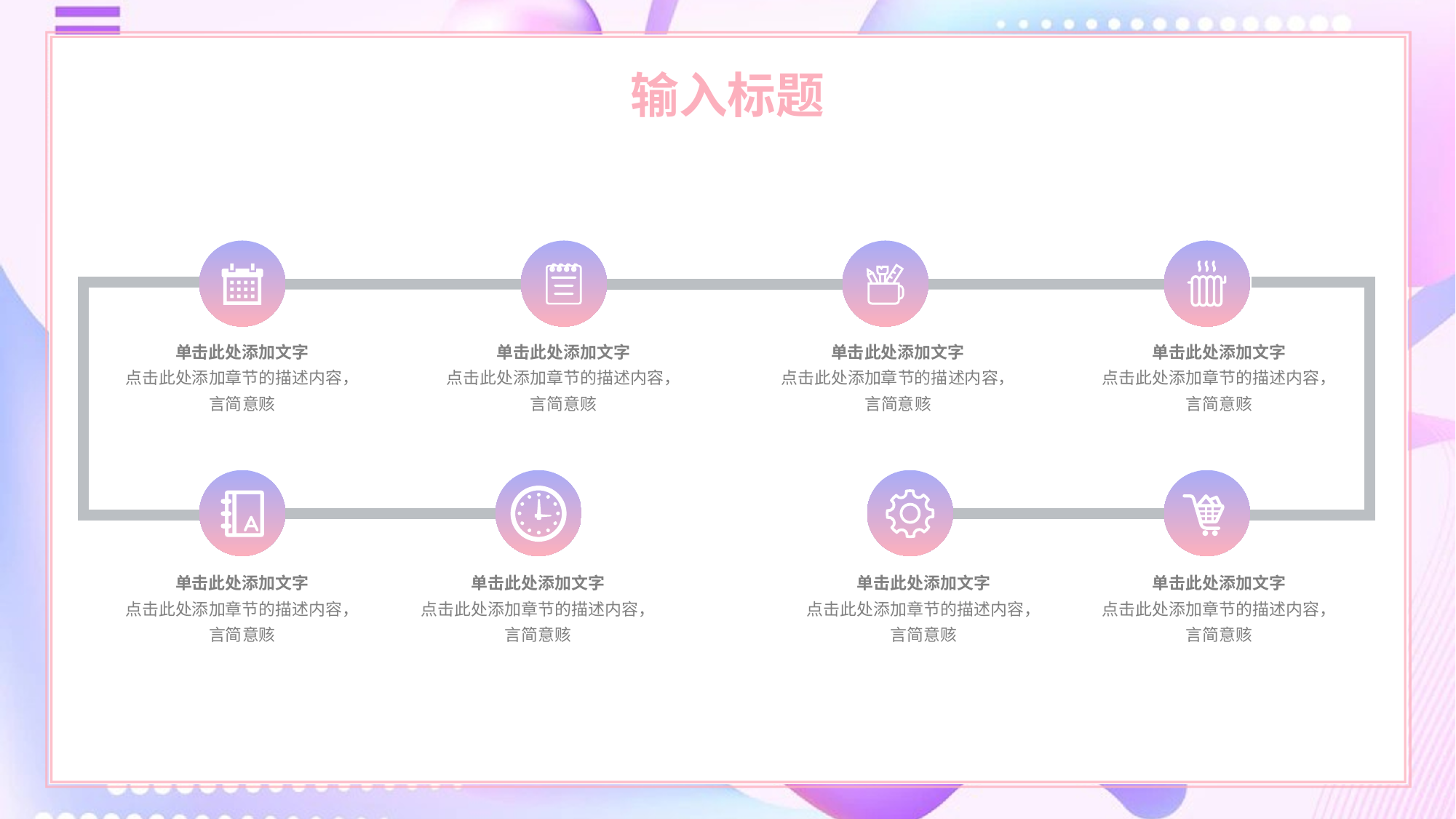

输入标题

单击此处添加文字
点击此处添加章节的描述内容，言简意赅
单击此处添加文字
点击此处添加章节的描述内容，言简意赅
单击此处添加文字
点击此处添加章节的描述内容，言简意赅
单击此处添加文字
点击此处添加章节的描述内容，言简意赅

单击此处添加文字
点击此处添加章节的描述内容，言简意赅
单击此处添加文字
点击此处添加章节的描述内容，言简意赅
单击此处添加文字
点击此处添加章节的描述内容，言简意赅
单击此处添加文字
点击此处添加章节的描述内容，言简意赅